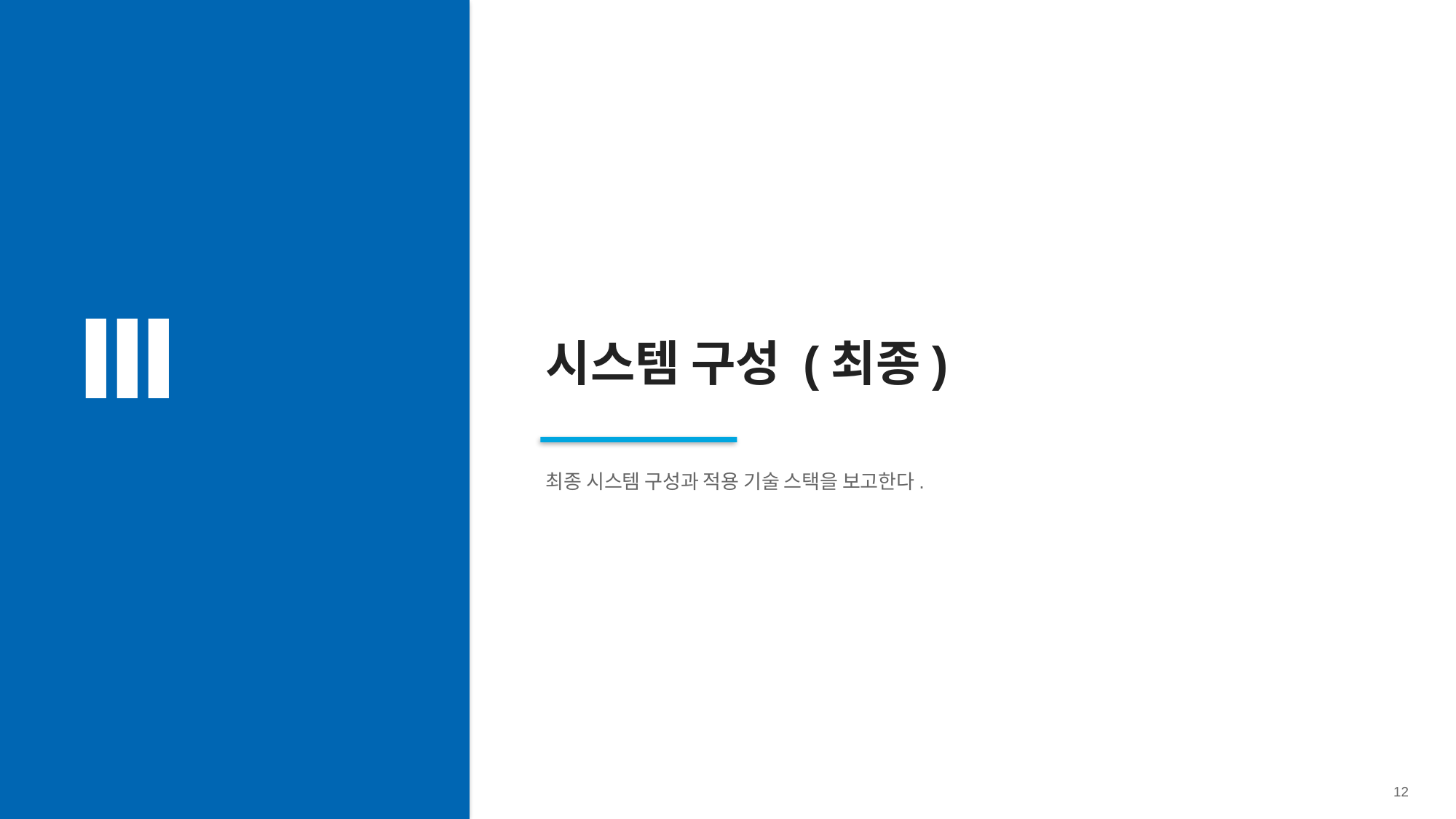

Ⅲ
시스템 구성 (최종)

최종 시스템 구성과 적용 기술 스택을 보고한다.
12